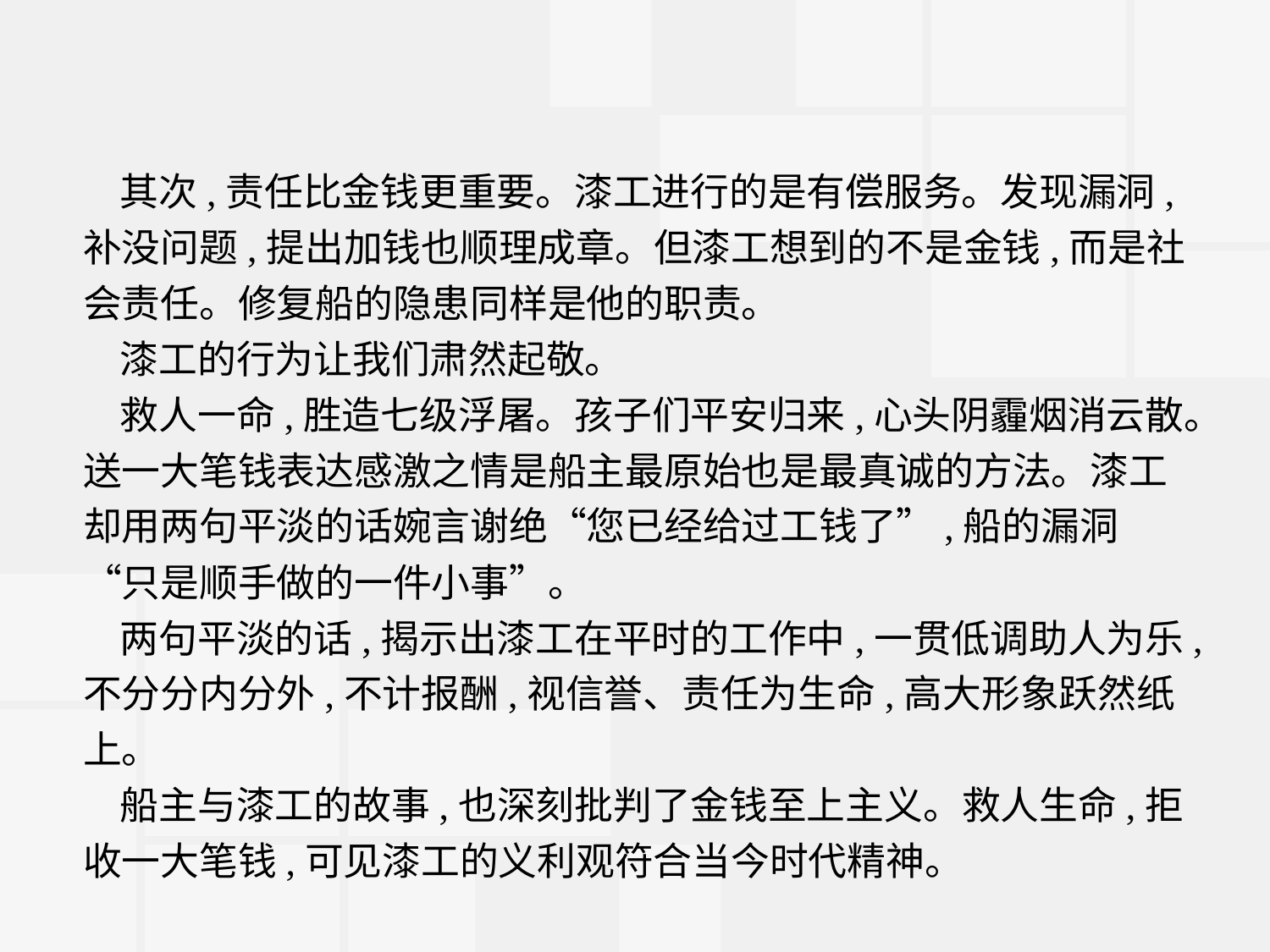

其次,责任比金钱更重要。漆工进行的是有偿服务。发现漏洞,补没问题,提出加钱也顺理成章。但漆工想到的不是金钱,而是社会责任。修复船的隐患同样是他的职责。
漆工的行为让我们肃然起敬。
救人一命,胜造七级浮屠。孩子们平安归来,心头阴霾烟消云散。送一大笔钱表达感激之情是船主最原始也是最真诚的方法。漆工却用两句平淡的话婉言谢绝“您已经给过工钱了”,船的漏洞“只是顺手做的一件小事”。
两句平淡的话,揭示出漆工在平时的工作中,一贯低调助人为乐,不分分内分外,不计报酬,视信誉、责任为生命,高大形象跃然纸上。
船主与漆工的故事,也深刻批判了金钱至上主义。救人生命,拒收一大笔钱,可见漆工的义利观符合当今时代精神。